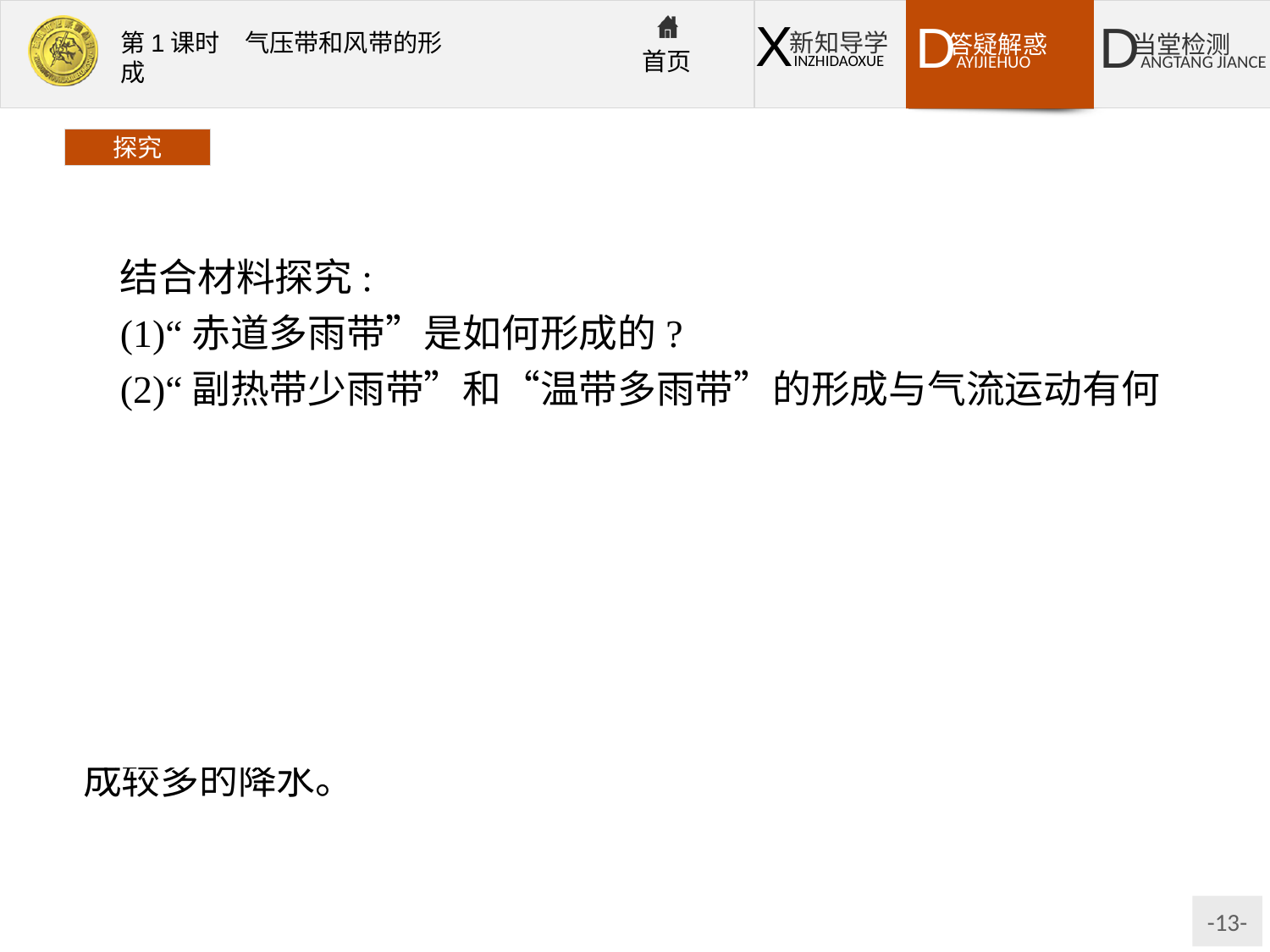

探究
结合材料探究:
(1)“赤道多雨带”是如何形成的?
(2)“副热带少雨带”和“温带多雨带”的形成与气流运动有何关系?
提示:(1)在赤道地区海洋广阔,陆地上又分布着广阔的热带雨林,气温高,蒸发强烈,大气中水分含量充足,终年盛行上升气流,多对流雨,因此形成降水量最多的地带。
(2)副热带地区盛行下沉气流,不利于云雨形成,因而形成“副热带少雨带”。温带冷暖空气易在此交汇,暖空气沿锋面上升,形成较多的降水。